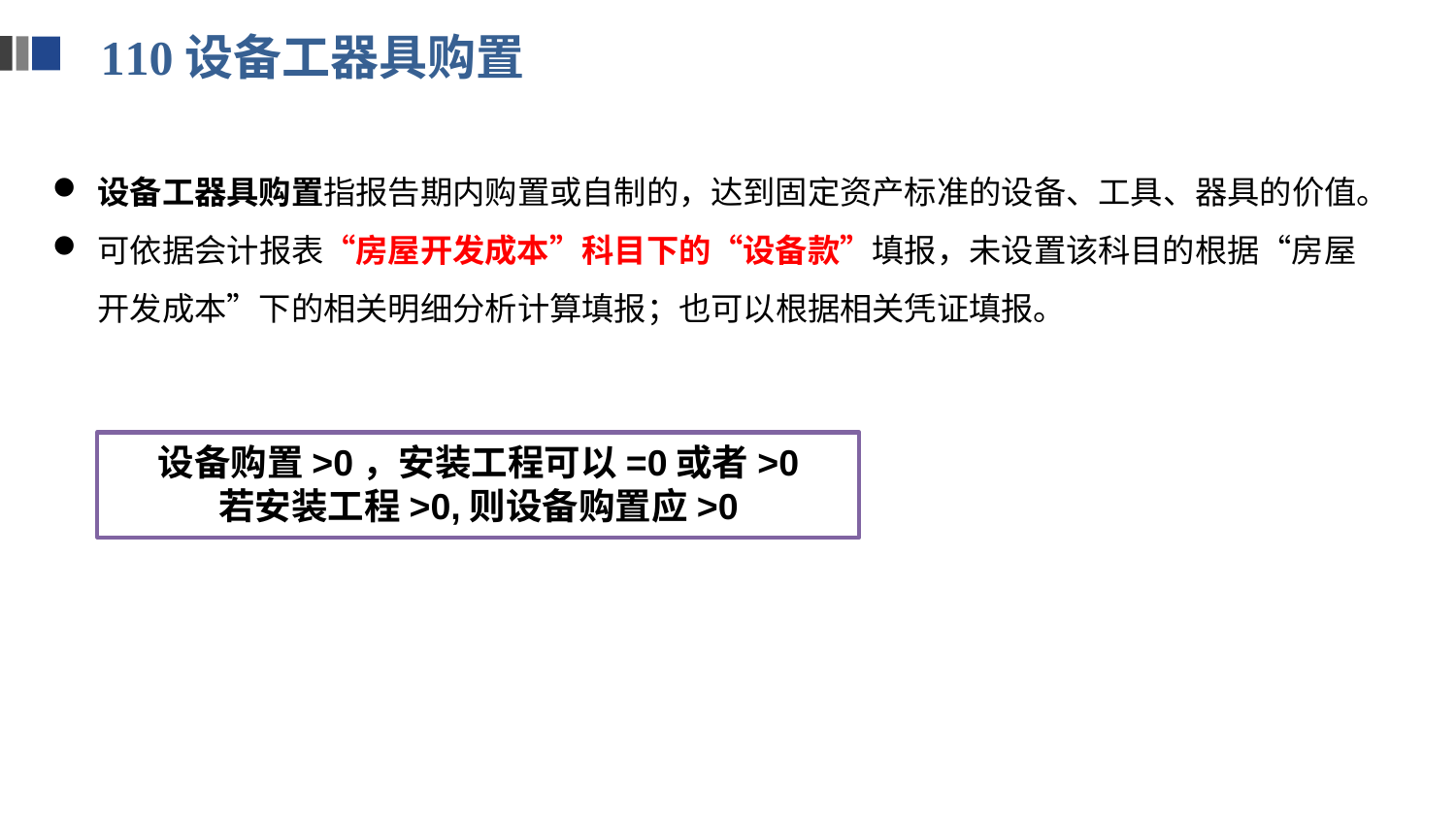

110设备工器具购置
设备工器具购置指报告期内购置或自制的，达到固定资产标准的设备、工具、器具的价值。
可依据会计报表“房屋开发成本”科目下的“设备款”填报，未设置该科目的根据“房屋开发成本”下的相关明细分析计算填报；也可以根据相关凭证填报。
设备购置>0，安装工程可以=0或者>0
若安装工程>0,则设备购置应>0